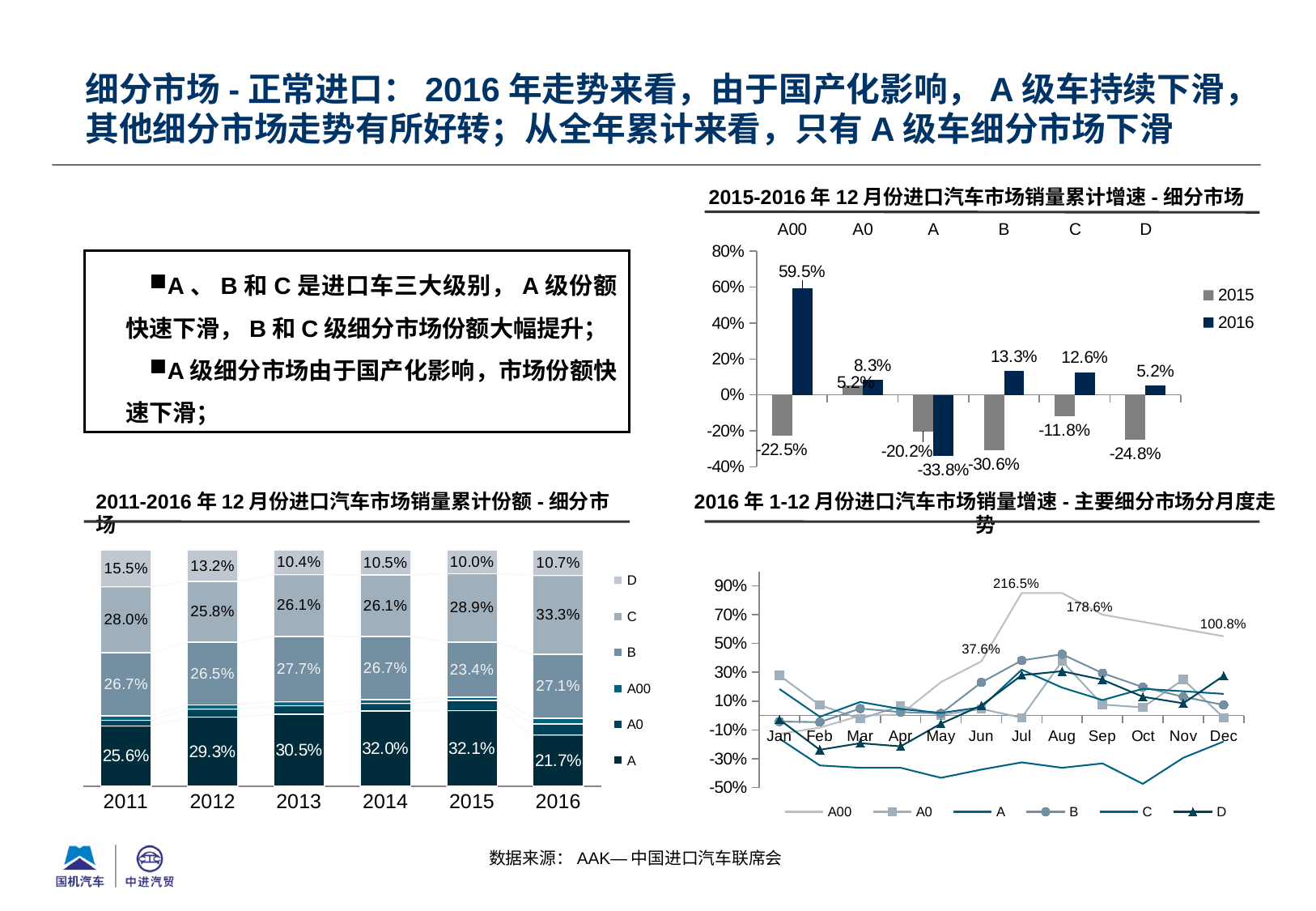

细分市场-正常进口：2016年走势来看，由于国产化影响，A级车持续下滑，其他细分市场走势有所好转；从全年累计来看，只有A级车细分市场下滑
2015-2016年12月份进口汽车市场销量累计增速-细分市场

### Chart

| Category | 2015 | 2016 |
|---|---|---|
| A00 | -0.22484807562457787 | 0.5948025551684085 |
| A0 | 0.05230091383812018 | 0.08348194670595224 |
| A | -0.20247935000824124 | -0.33834869223472086 |
| B | -0.30601382339642186 | 0.1331304218325329 |
| C | -0.11836428810653617 | 0.1264471140465034 |
| D | -0.24775999277284594 | 0.05154211474425447 |
A、B和C是进口车三大级别，A级份额快速下滑，B和C级细分市场份额大幅提升；
A级细分市场由于国产化影响，市场份额快速下滑；
2011-2016年12月份进口汽车市场销量累计份额-细分市场
2016年1-12月份进口汽车市场销量增速-主要细分市场分月度走势

### Chart

| Category | A | A0 | A00 | B | C | D |
|---|---|---|---|---|---|---|
| 2011 | 0.25558747314944313 | 0.02415129507768195 | 0.018647641128803117 | 0.2670437110027618 | 0.27999306715764877 | 0.1545768124836624 |
| 2012 | 0.2932178680511768 | 0.03412643045922269 | 0.017544506902426916 | 0.26510059610852477 | 0.25775768389702036 | 0.1322529145816284 |
| 2013 | 0.30530043978729804 | 0.03586198799512761 | 0.017142409877847743 | 0.2769622878723397 | 0.2610917878650014 | 0.1036410866023863 |
| 2014 | 0.3197136462077648 | 0.03176256858004007 | 0.01535259923858988 | 0.2674697150715841 | 0.2605147422789954 | 0.10518672862302603 |
| 2015 | 0.3207678442917183 | 0.04206119533762237 | 0.014975964099431013 | 0.23358851320941768 | 0.2890330632238766 | 0.09957341983793433 |
| 2016 | 0.21736149525137732 | 0.046658155911543056 | 0.02445265345236519 | 0.2709914955518876 | 0.3333363013386082 | 0.1071998984942197 |

### Chart

| Category | A00 | A0 | A | B | C | D |
|---|---|---|---|---|---|---|
| Jan | -0.12731152204836416 | 0.27872634979233957 | -0.16008220097299125 | -0.04176627125524346 | 0.18417014747250884 | -0.02819616821303772 |
| Feb | -0.08365384615384644 | 0.0720984759671748 | -0.3459243473628136 | -0.045379642540245964 | -0.008785654110001224 | -0.23761423761423778 |
| Mar | -0.0014197823000473564 | -0.022933333333333396 | -0.36222441795837745 | 0.048365494320154814 | 0.09399905225520201 | -0.19169960474308287 |
| Apr | 0.007122507122507171 | 0.06554564172958144 | -0.3620946487911081 | 0.023746701846965687 | 0.04552249602160392 | -0.2135371717420788 |
| May | 0.23230088495575218 | 0.003946070371588341 | -0.43172106039405567 | 0.014955469668963125 | 0.01821793691554818 | -0.0559475806451613 |
| Jun | 0.3759342301943198 | 0.045502092050209206 | -0.3744768252984041 | 0.2302043604485684 | 0.057789719420340994 | 0.06972979703648374 |
| Jul | 0.8500000000000005 | -0.014776632302405446 | -0.3248680138357916 | 0.38240000000000046 | 0.3179441039194744 | 0.28031906234738757 |
| Aug | 0.8500000000000005 | 0.3771494077187623 | -0.36229246204386073 | 0.425349366265844 | 0.19421388475747287 | 0.3077044025157232 |
| Sep | 0.7000000000000005 | 0.07635669484592325 | -0.331993245959637 | 0.29431072210065706 | 0.10753348428445342 | 0.2486900958466455 |
| Oct | 0.6500000000000008 | 0.05641521598968402 | -0.4734809198526528 | 0.1977645472927432 | 0.1860915810347938 | 0.1304285095945752 |
| Nov | 0.6000000000000005 | 0.25035082795397173 | -0.2930958856040006 | 0.13015470721790998 | 0.16846245237412452 | 0.08494020014644854 |
| Dec | 0.55 | -0.014548802946593 | -0.17999166705245148 | 0.07337188835805876 | 0.1502461244581589 | 0.27548734035402217 |
数据来源：AAK—中国进口汽车联席会